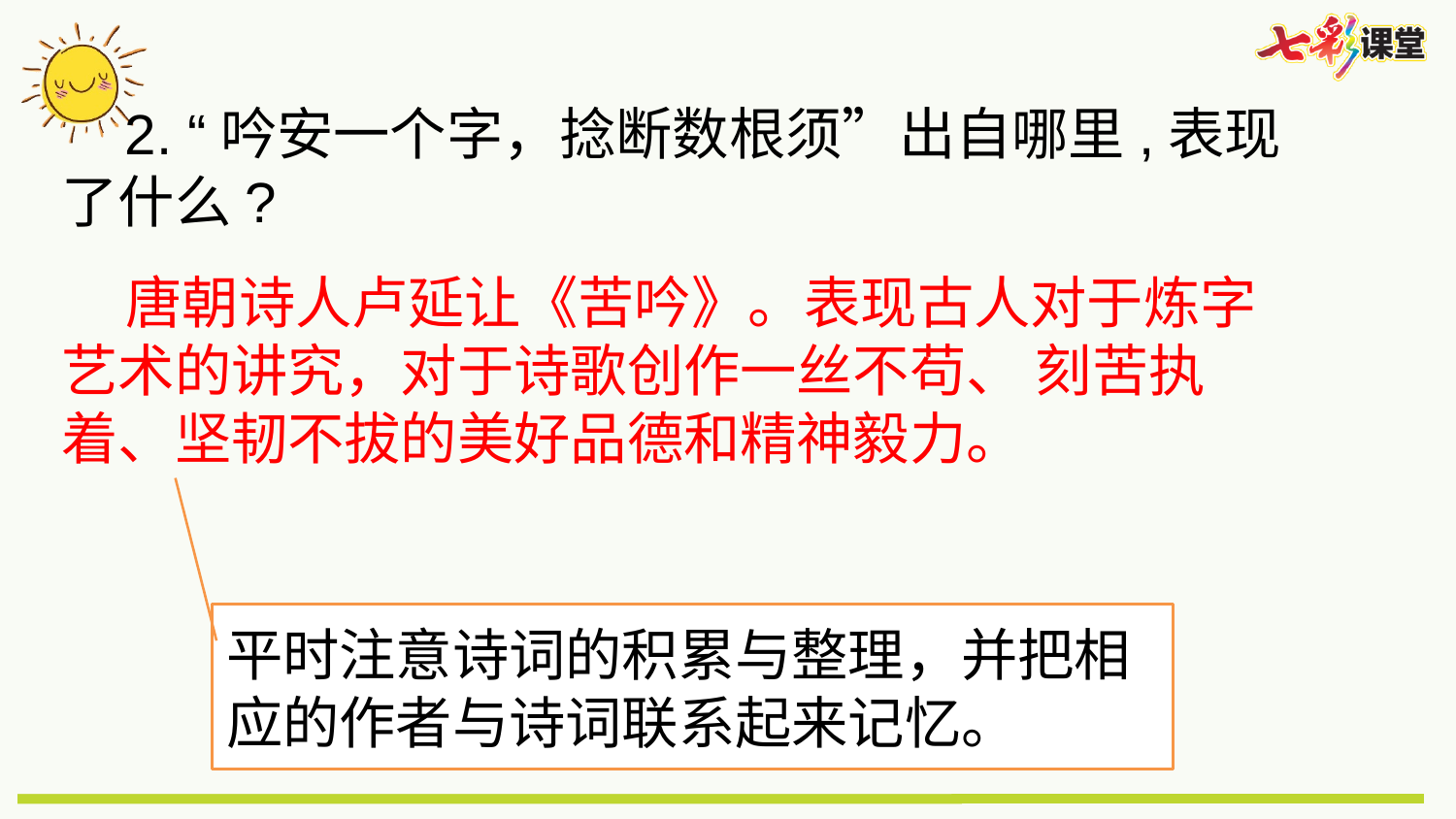

2. “吟安一个字，捻断数根须”出自哪里,表现了什么?
    唐朝诗人卢延让《苦吟》。表现古人对于炼字艺术的讲究，对于诗歌创作一丝不苟、 刻苦执着、坚韧不拔的美好品德和精神毅力。
平时注意诗词的积累与整理，并把相应的作者与诗词联系起来记忆。